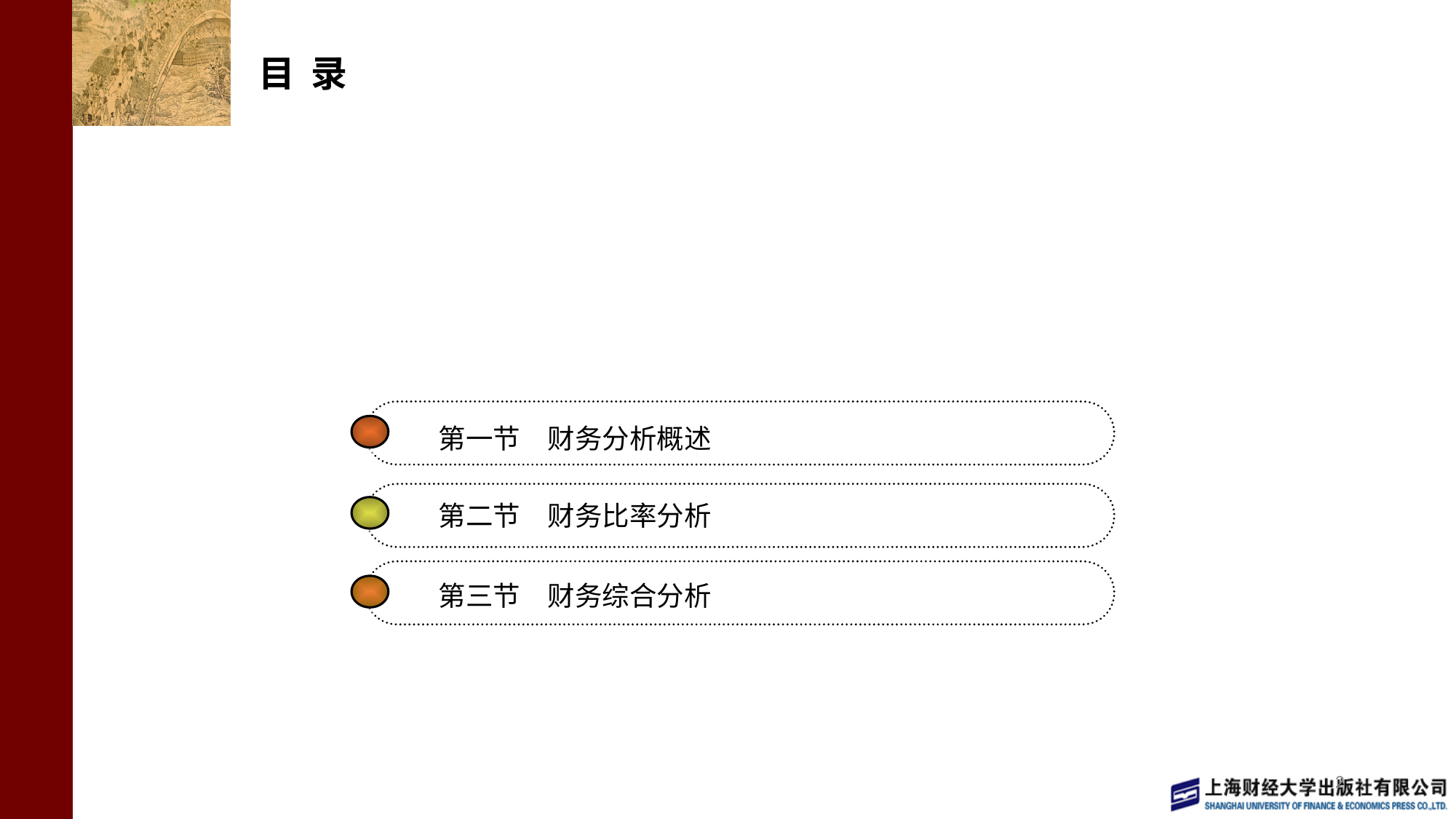

# 目  录

第一节　财务分析概述

第二节　财务比率分析

第三节　财务综合分析

2